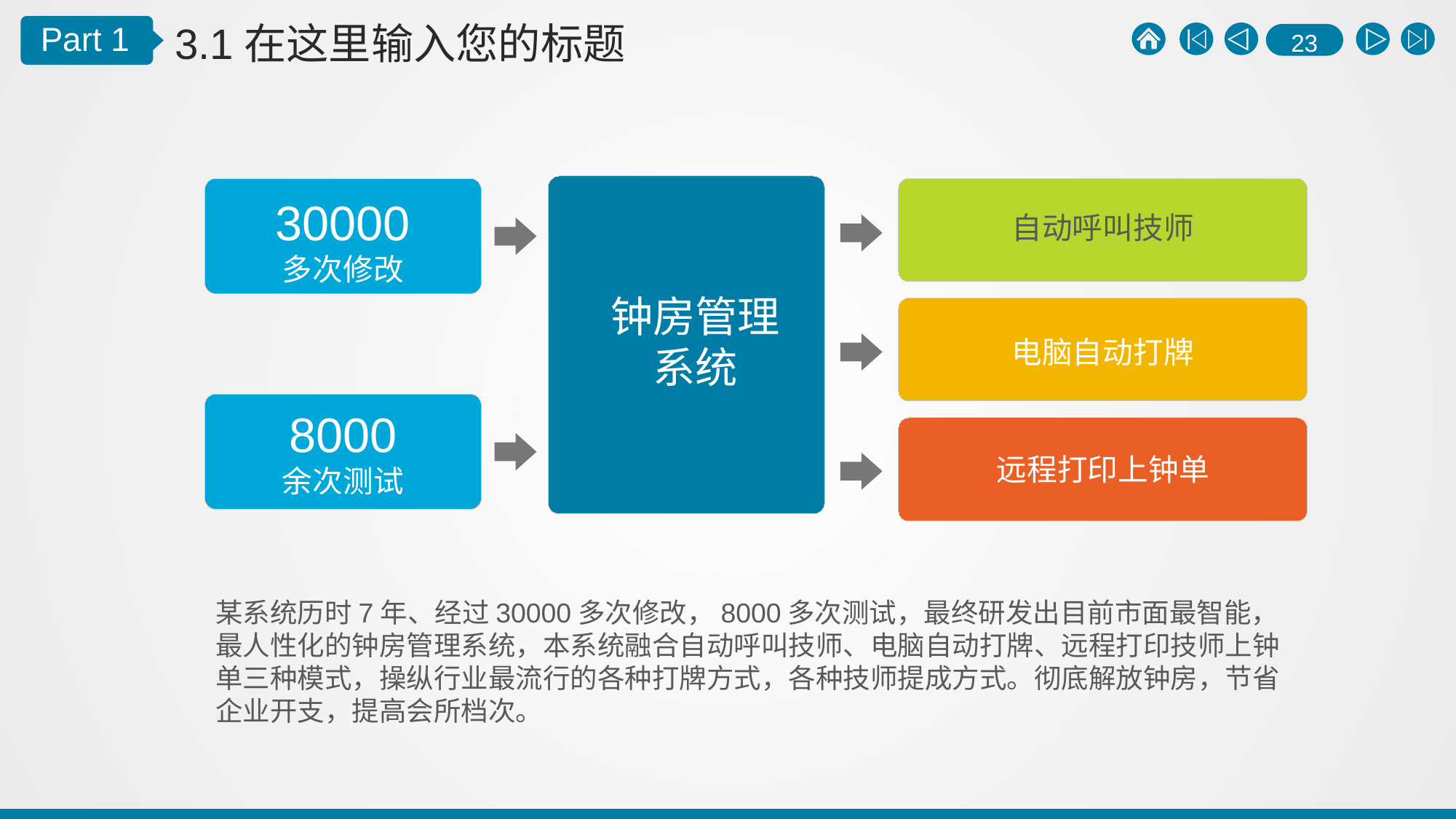

3.1在这里输入您的标题
Part 1

30000
多次修改
自动呼叫技师

钟房管理系统

电脑自动打牌

8000
余次测试

远程打印上钟单

某系统历时7年、经过30000多次修改，8000多次测试，最终研发出目前市面最智能，最人性化的钟房管理系统，本系统融合自动呼叫技师、电脑自动打牌、远程打印技师上钟单三种模式，操纵行业最流行的各种打牌方式，各种技师提成方式。彻底解放钟房，节省企业开支，提高会所档次。